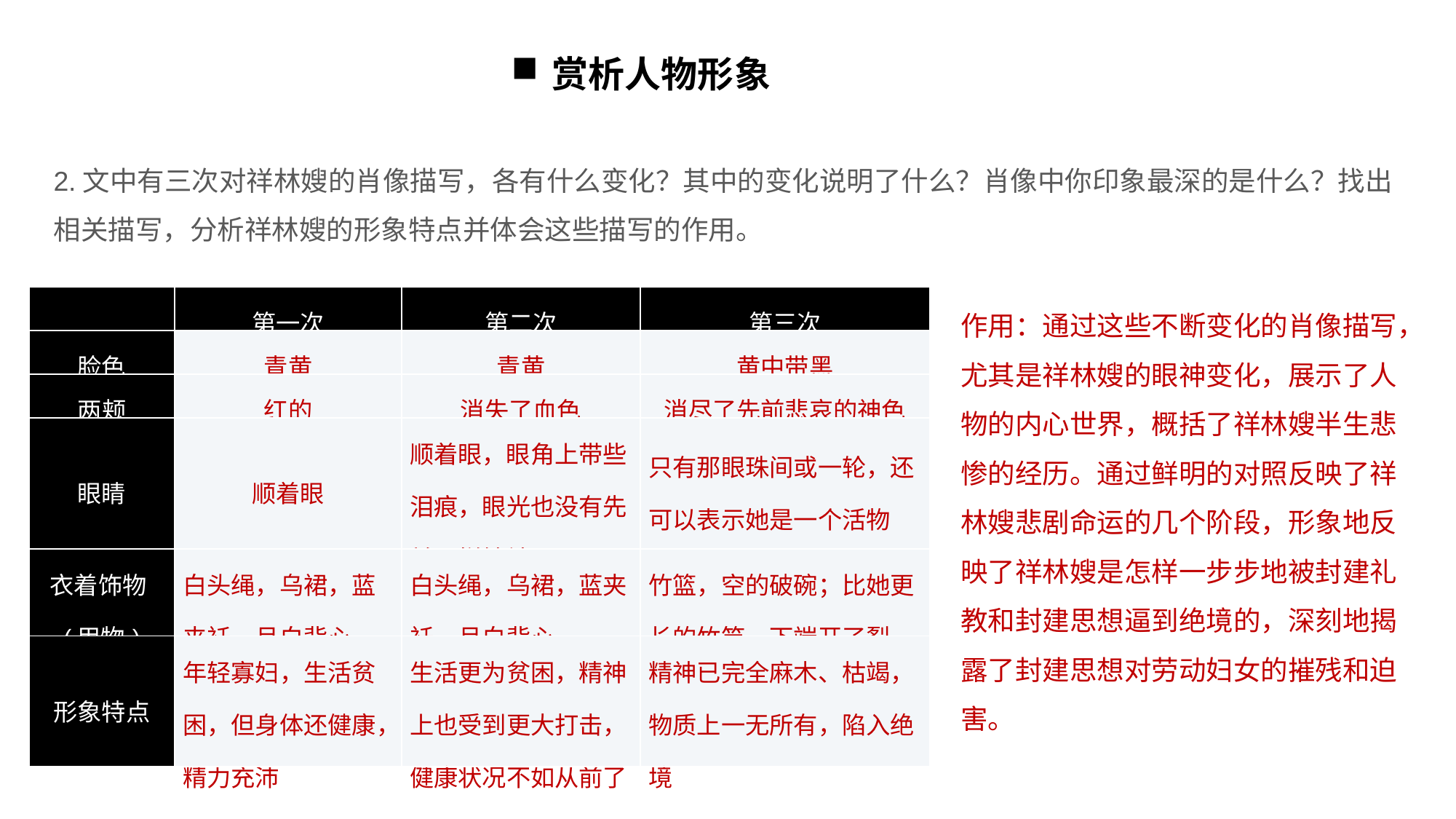

赏析人物形象

2.文中有三次对祥林嫂的肖像描写，各有什么变化？其中的变化说明了什么？肖像中你印象最深的是什么？找出相关描写，分析祥林嫂的形象特点并体会这些描写的作用。
|  | 第一次 | 第二次 | 第三次 |
| --- | --- | --- | --- |
| 脸色 | 青黄 | 青黄 | 黄中带黑 |
| 两颊 | 红的 | 消失了血色 | 消尽了先前悲哀的神色 |
| 眼睛 | 顺着眼 | 顺着眼，眼角上带些泪痕，眼光也没有先前那样精神了 | 只有那眼珠间或一轮，还可以表示她是一个活物 |
| 衣着饰物(用物) | 白头绳，乌裙，蓝夹袄，月白背心 | 白头绳，乌裙，蓝夹袄，月白背心 | 竹篮，空的破碗；比她更长的竹竿，下端开了裂 |
| 形象特点 | 年轻寡妇，生活贫困，但身体还健康，精力充沛 | 生活更为贫困，精神上也受到更大打击，健康状况不如从前了 | 精神已完全麻木、枯竭，物质上一无所有，陷入绝境 |
作用：通过这些不断变化的肖像描写，尤其是祥林嫂的眼神变化，展示了人物的内心世界，概括了祥林嫂半生悲惨的经历。通过鲜明的对照反映了祥林嫂悲剧命运的几个阶段，形象地反映了祥林嫂是怎样一步步地被封建礼教和封建思想逼到绝境的，深刻地揭露了封建思想对劳动妇女的摧残和迫害。